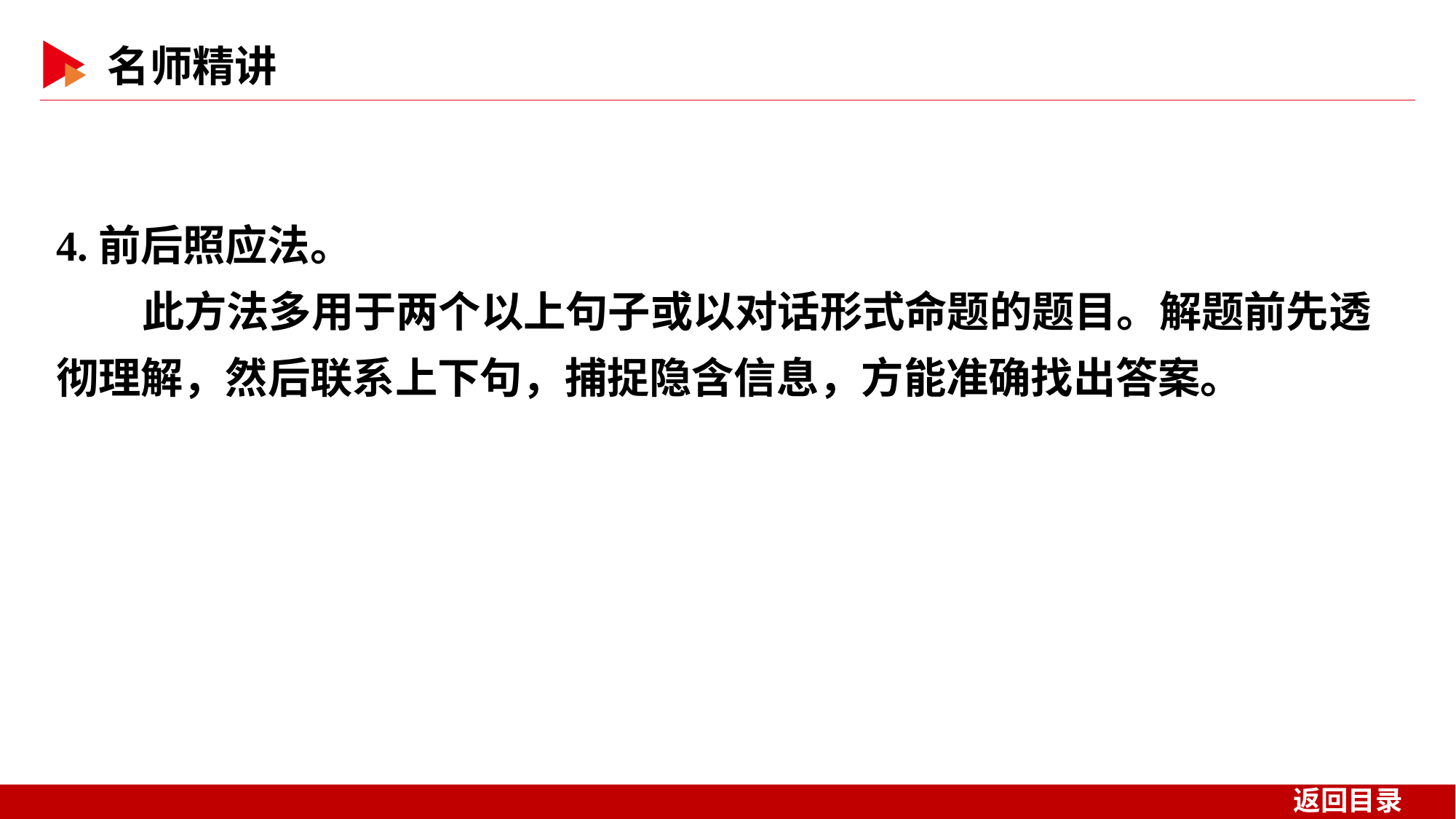

4.前后照应法。
此方法多用于两个以上句子或以对话形式命题的题目。解题前先透彻理解，然后联系上下句，捕捉隐含信息，方能准确找出答案。